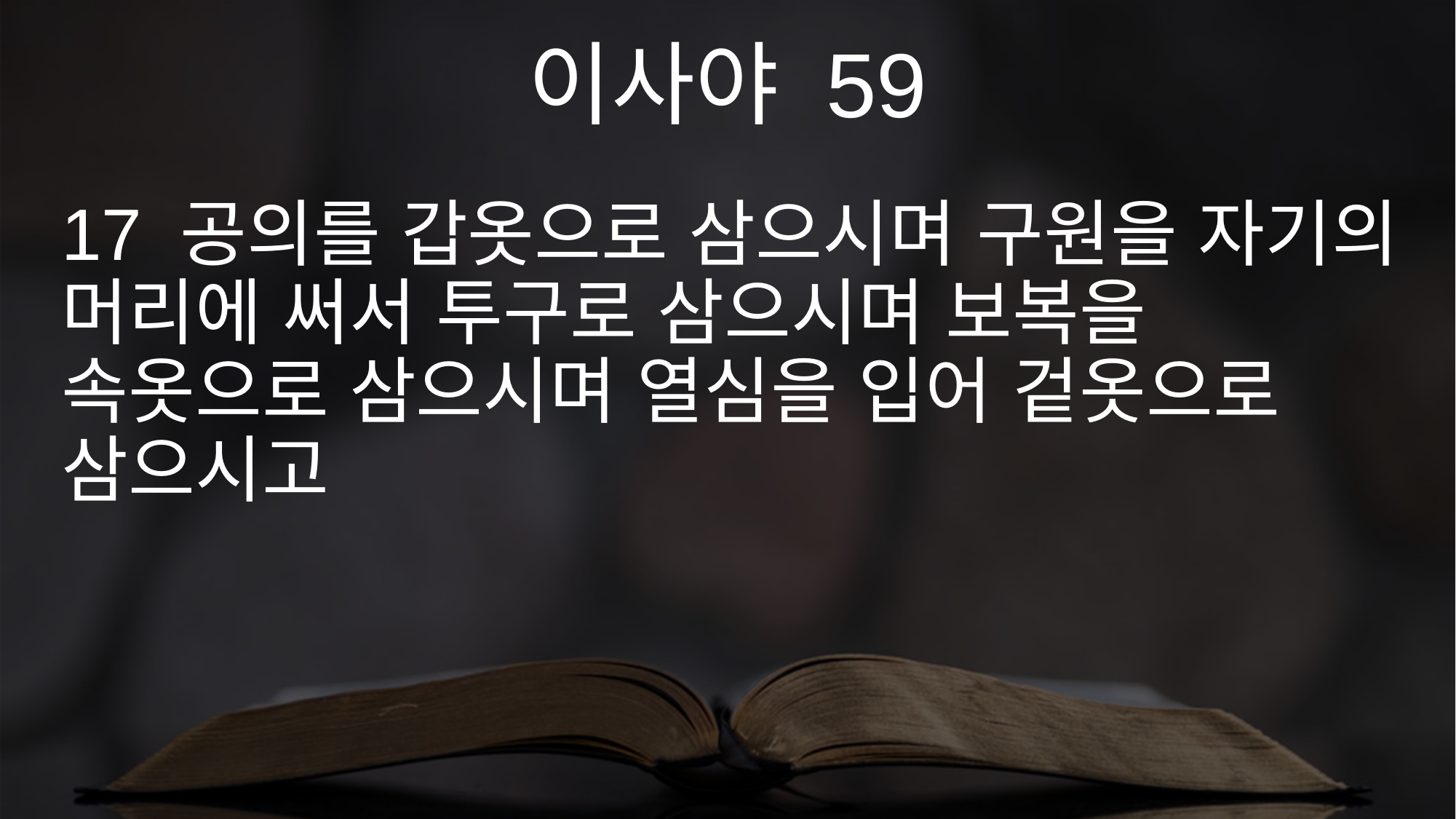

이사야 59
17 공의를 갑옷으로 삼으시며 구원을 자기의 머리에 써서 투구로 삼으시며 보복을 속옷으로 삼으시며 열심을 입어 겉옷으로 삼으시고